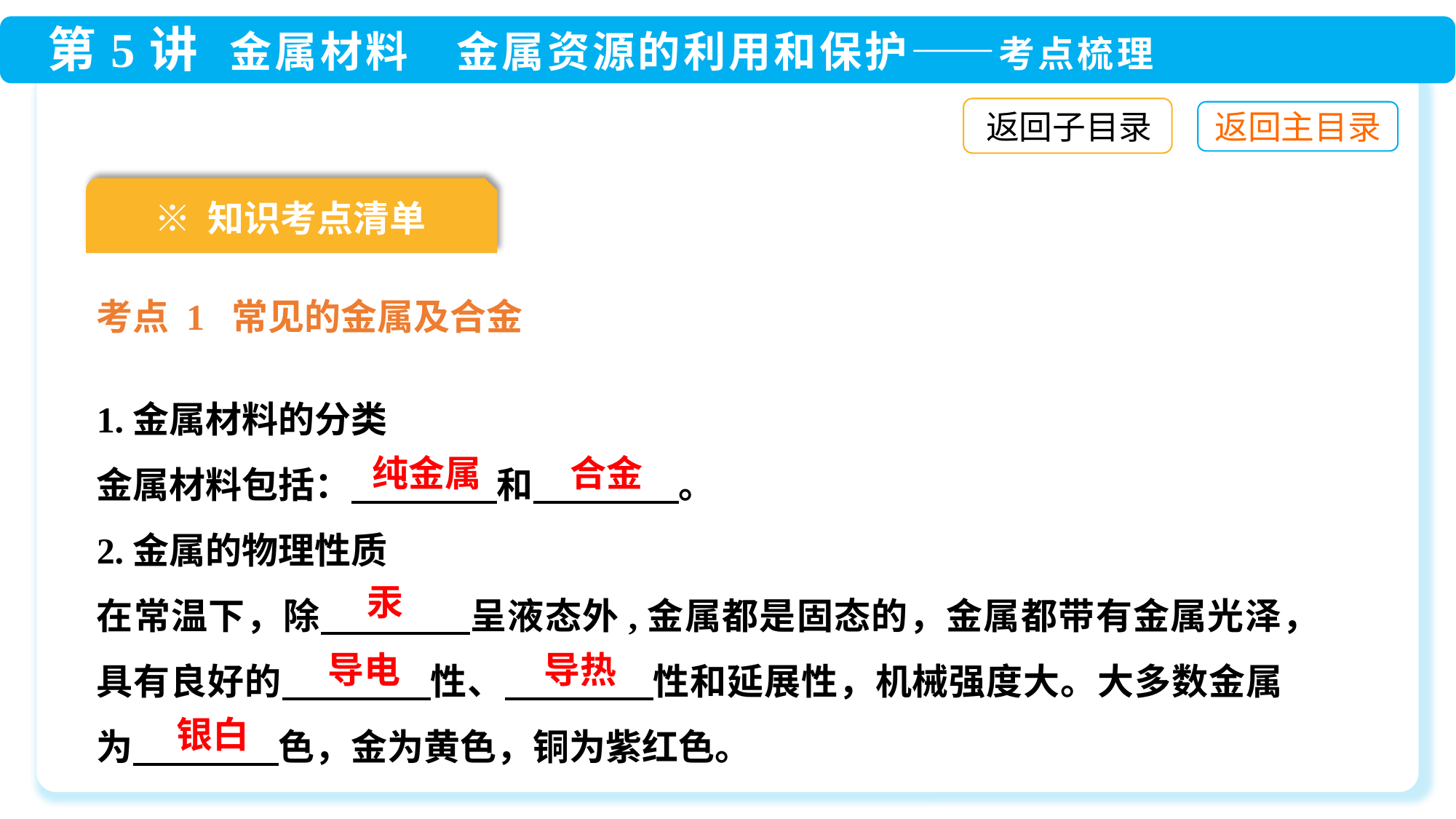

返回子目录
※ 知识考点清单
考点 1  常见的金属及合金

1.金属材料的分类
金属材料包括：　　　　和　　　　。
2.金属的物理性质
在常温下，除　　　　呈液态外,金属都是固态的，金属都带有金属光泽，具有良好的　　　　性、　　　　性和延展性，机械强度大。大多数金属为　　　　色，金为黄色，铜为紫红色。
纯金属
合金
汞
导电
导热
银白